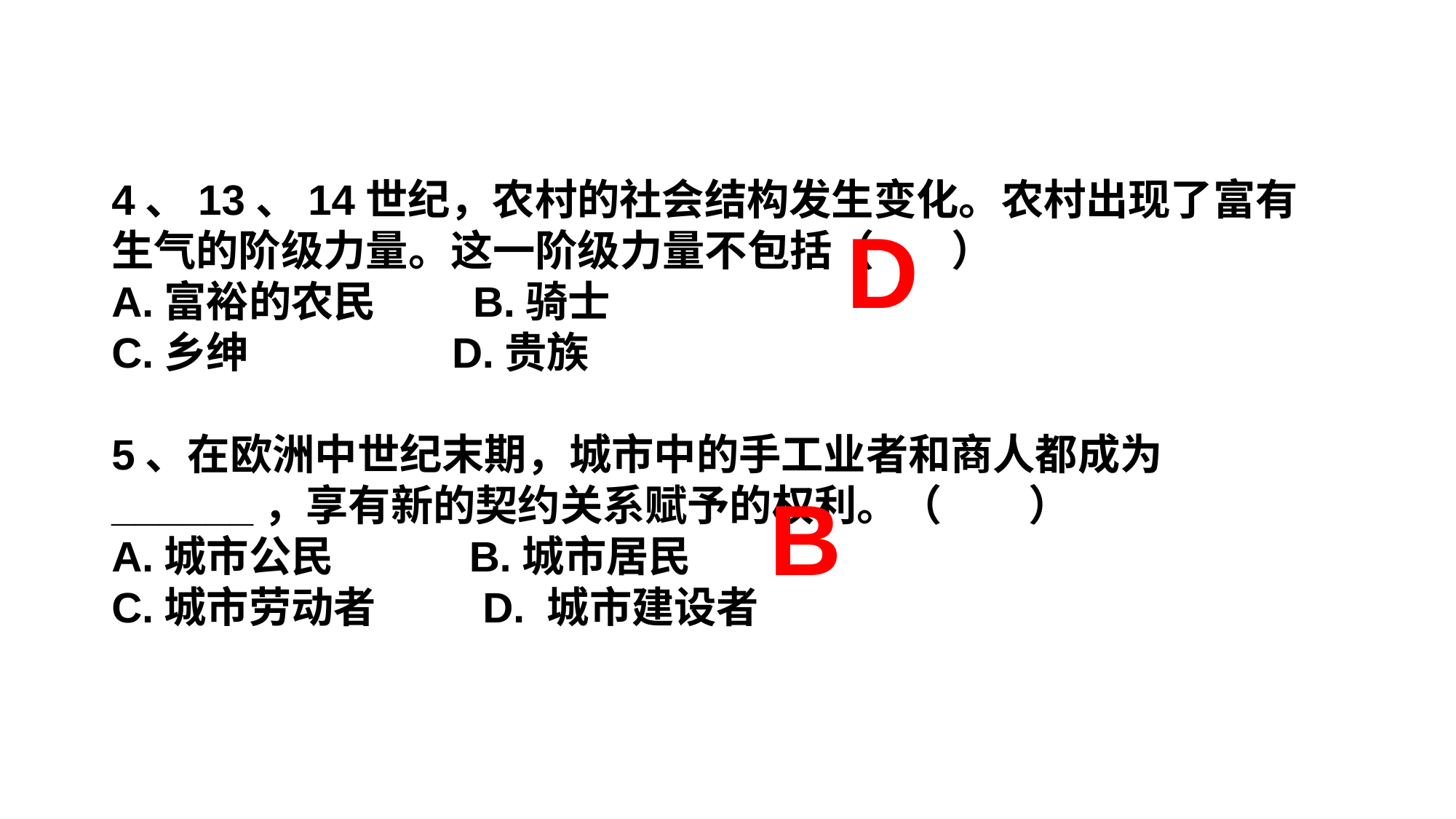

4、13、14世纪，农村的社会结构发生变化。农村出现了富有生气的阶级力量。这一阶级力量不包括（        ）
A.富裕的农民         B.骑士
C.乡绅                    D.贵族

5、在欧洲中世纪末期，城市中的手工业者和商人都成为______，享有新的契约关系赋予的权利。（         ）
A.城市公民             B.城市居民
C.城市劳动者          D. 城市建设者
D
B